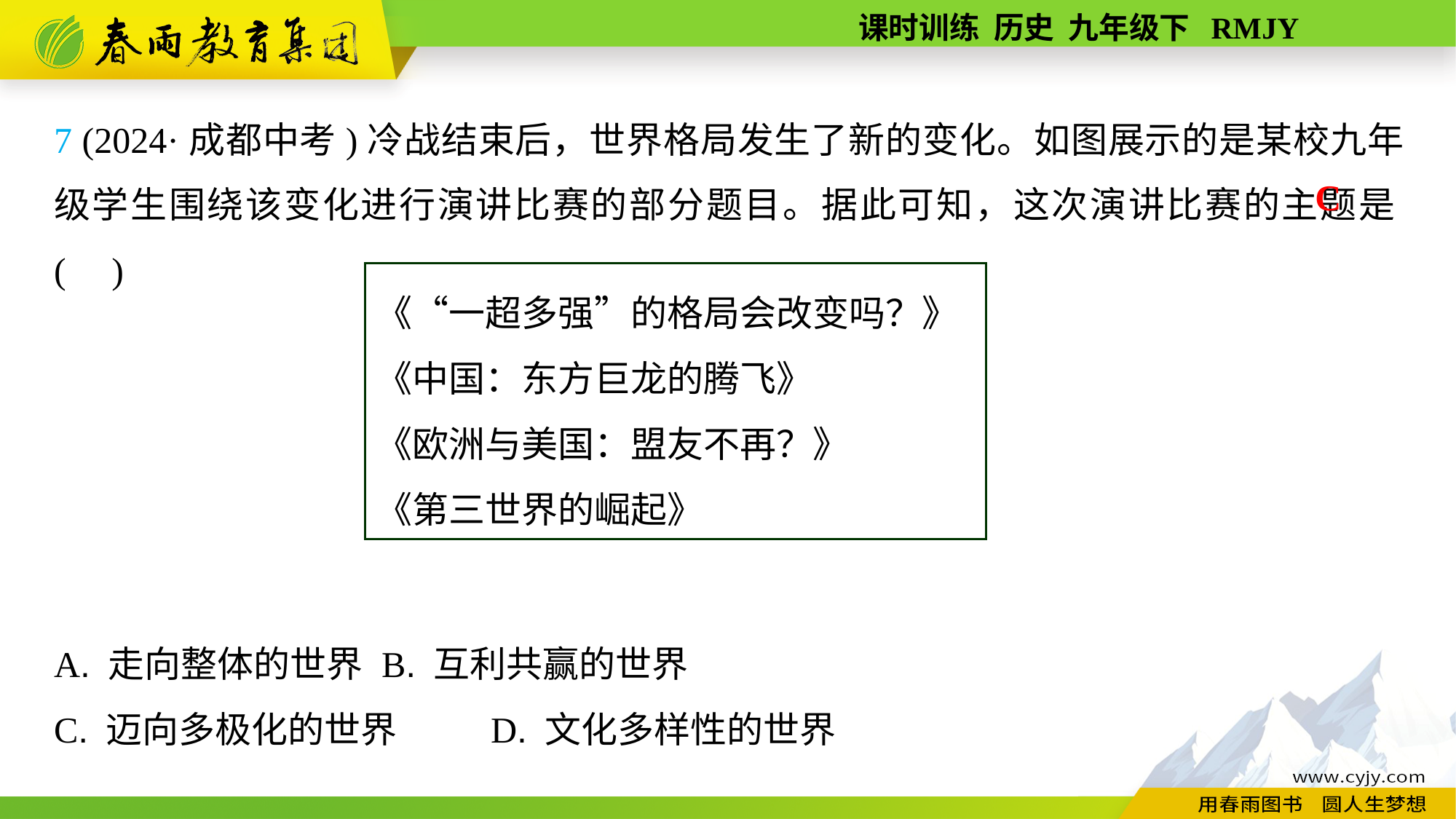

7 (2024·成都中考)冷战结束后，世界格局发生了新的变化。如图展示的是某校九年级学生围绕该变化进行演讲比赛的部分题目。据此可知，这次演讲比赛的主题是(     )

A. 走向整体的世界	B. 互利共赢的世界
C. 迈向多极化的世界	D. 文化多样性的世界
C
《“一超多强”的格局会改变吗？》
《中国：东方巨龙的腾飞》
《欧洲与美国：盟友不再？》
《第三世界的崛起》